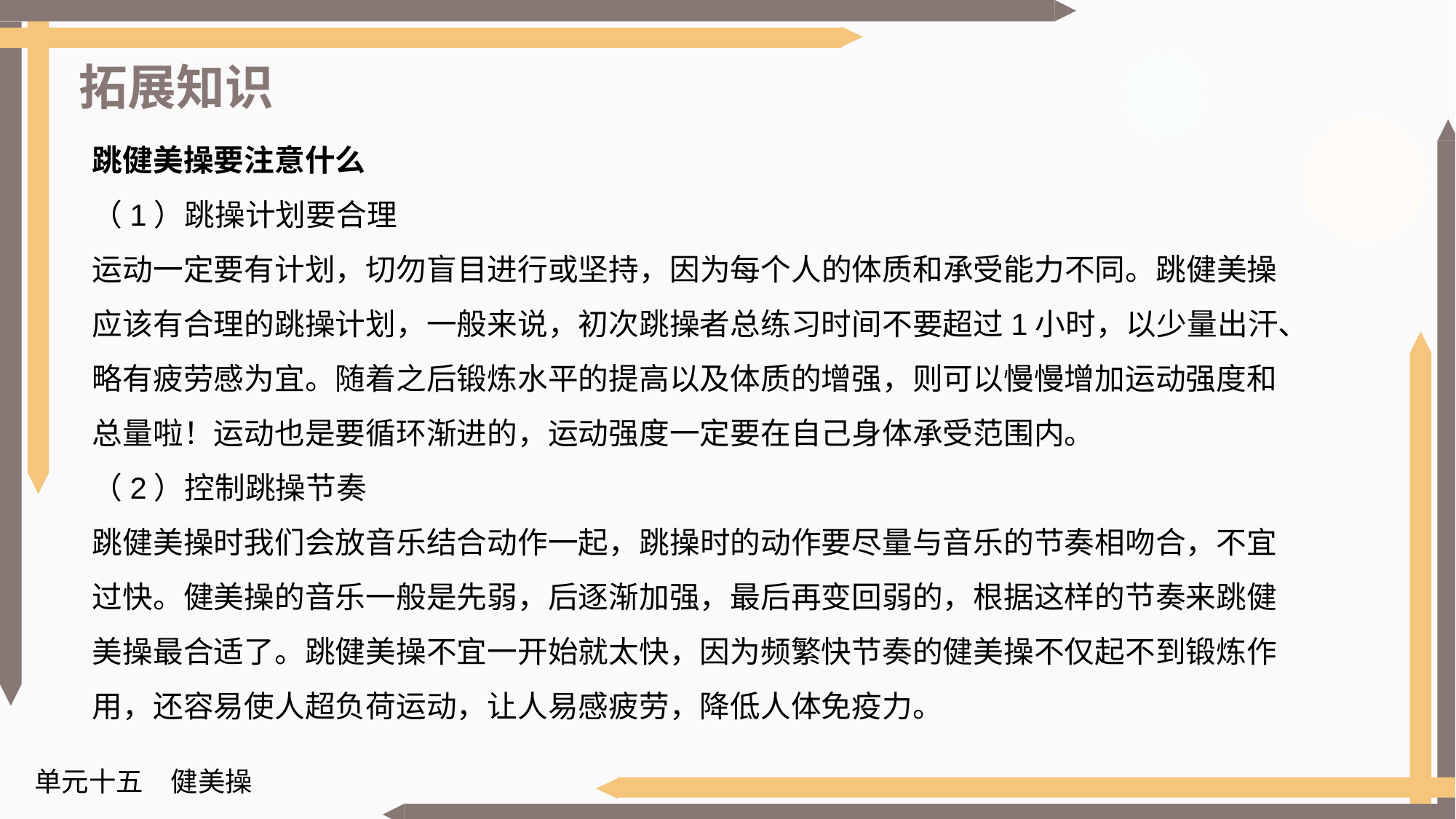

拓展知识

跳健美操要注意什么
（1）跳操计划要合理
运动一定要有计划，切勿盲目进行或坚持，因为每个人的体质和承受能力不同。跳健美操应该有合理的跳操计划，一般来说，初次跳操者总练习时间不要超过1小时，以少量出汗、略有疲劳感为宜。随着之后锻炼水平的提高以及体质的增强，则可以慢慢增加运动强度和总量啦！运动也是要循环渐进的，运动强度一定要在自己身体承受范围内。
（2）控制跳操节奏
跳健美操时我们会放音乐结合动作一起，跳操时的动作要尽量与音乐的节奏相吻合，不宜过快。健美操的音乐一般是先弱，后逐渐加强，最后再变回弱的，根据这样的节奏来跳健美操最合适了。跳健美操不宜一开始就太快，因为频繁快节奏的健美操不仅起不到锻炼作用，还容易使人超负荷运动，让人易感疲劳，降低人体免疫力。

单元十五　健美操